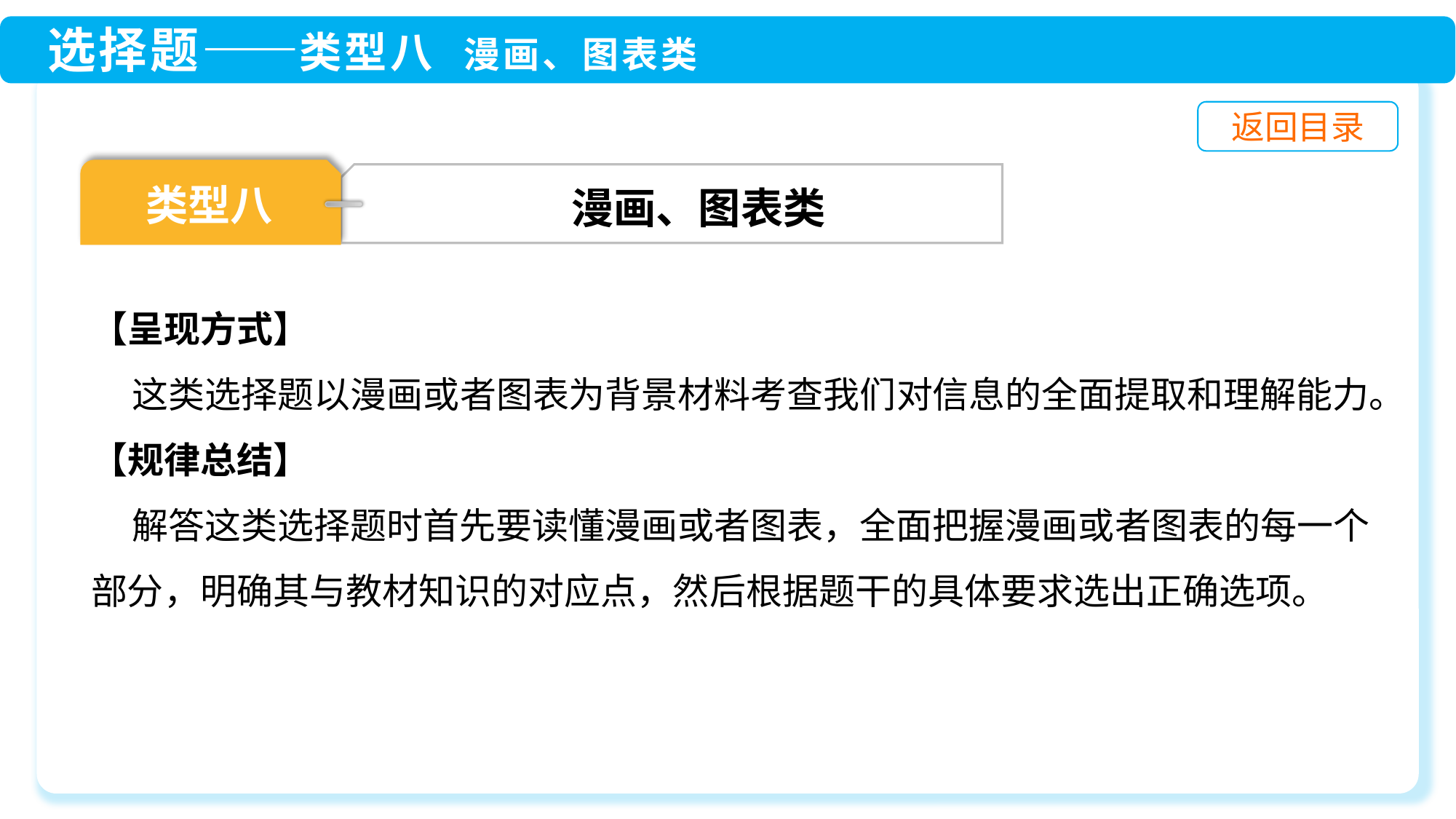

类型八
漫画、图表类

【呈现方式】
    这类选择题以漫画或者图表为背景材料考查我们对信息的全面提取和理解能力。
【规律总结】
    解答这类选择题时首先要读懂漫画或者图表，全面把握漫画或者图表的每一个部分，明确其与教材知识的对应点，然后根据题干的具体要求选出正确选项。